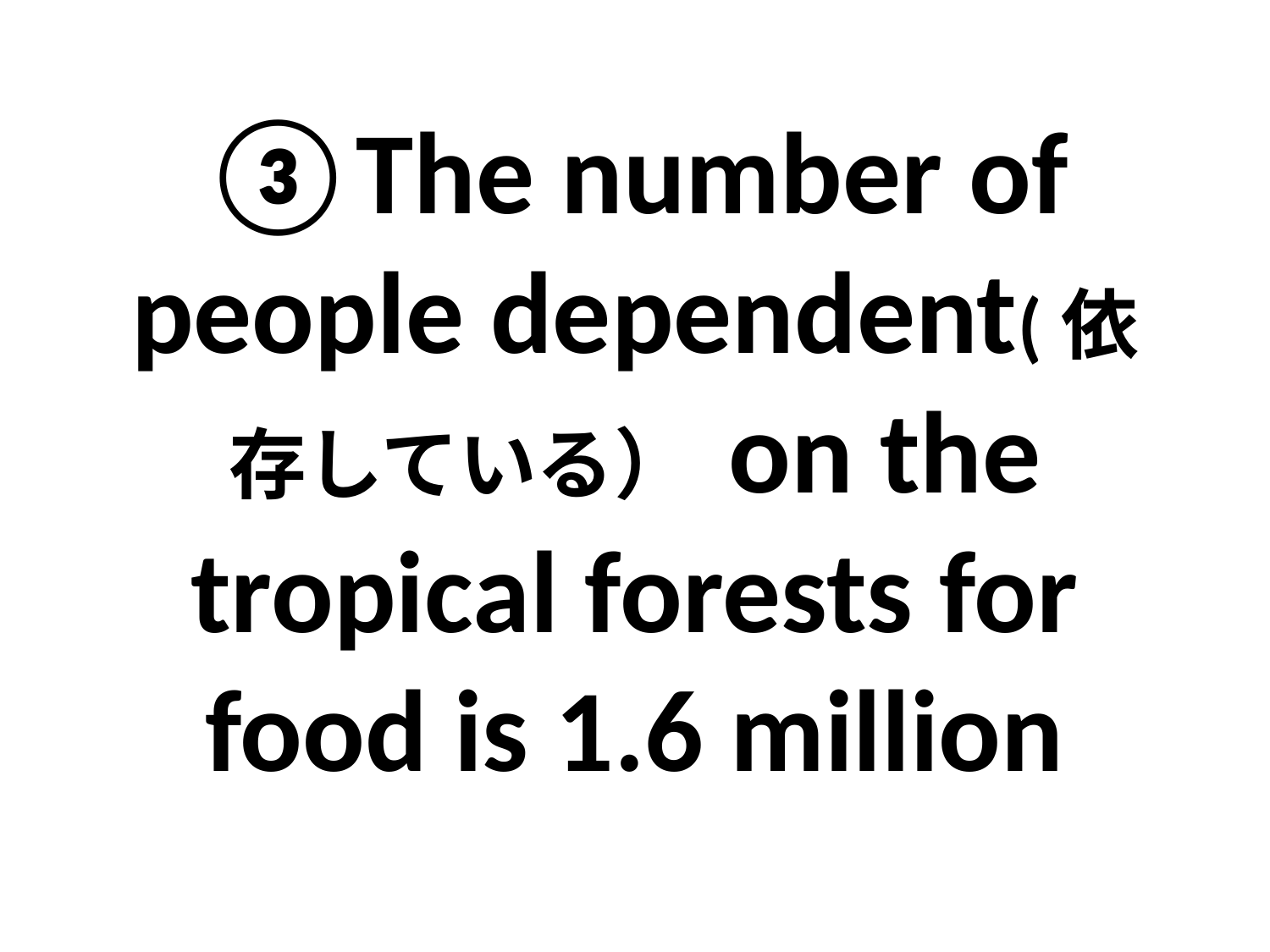

# ③The number of people dependent(依存している） on the tropical forests for food is 1.6 million